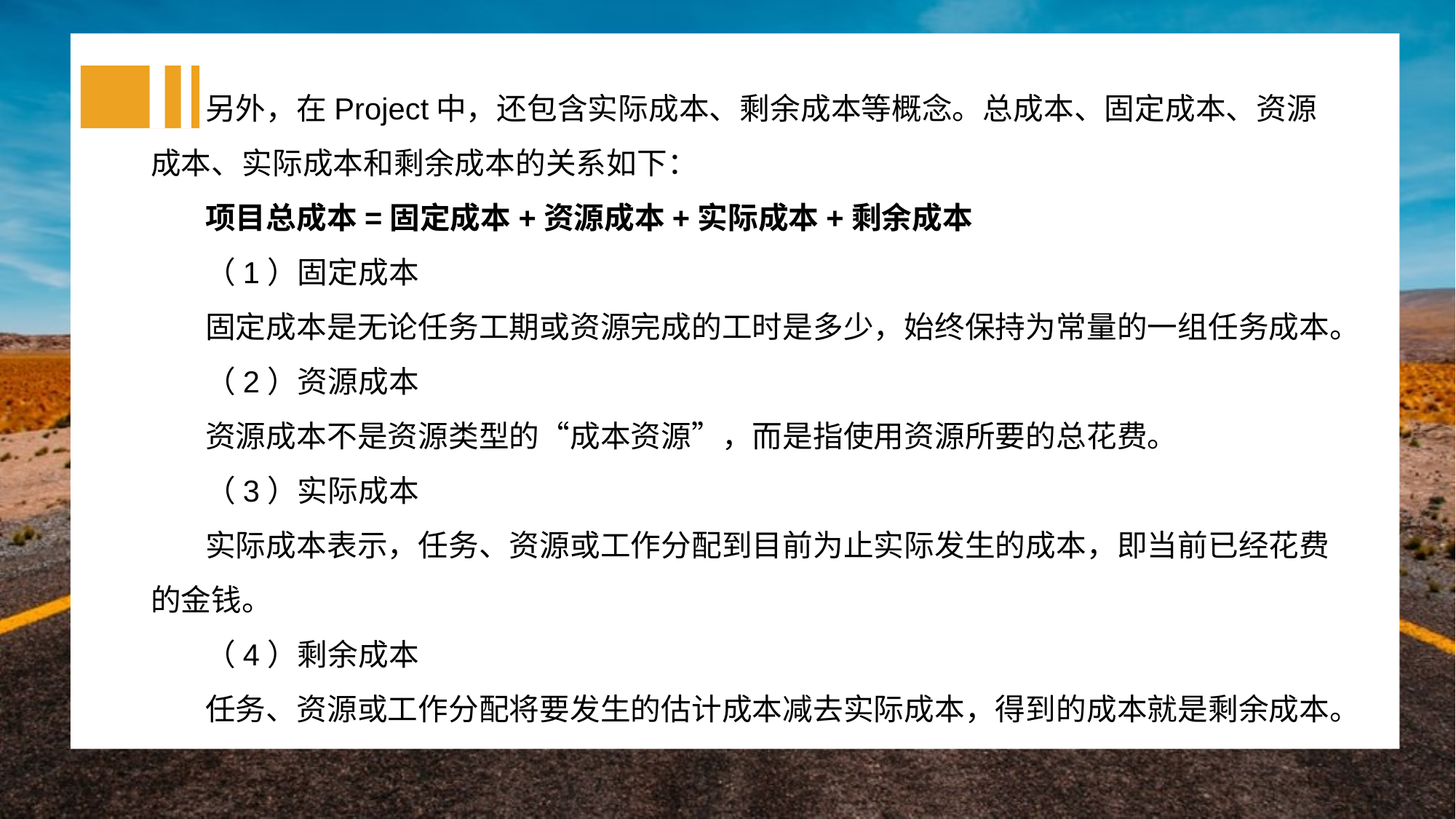

另外，在Project中，还包含实际成本、剩余成本等概念。总成本、固定成本、资源成本、实际成本和剩余成本的关系如下：
项目总成本=固定成本+资源成本+实际成本+剩余成本
（1）固定成本
固定成本是无论任务工期或资源完成的工时是多少，始终保持为常量的一组任务成本。
（2）资源成本
资源成本不是资源类型的“成本资源”，而是指使用资源所要的总花费。
（3）实际成本
实际成本表示，任务、资源或工作分配到目前为止实际发生的成本，即当前已经花费的金钱。
（4）剩余成本
任务、资源或工作分配将要发生的估计成本减去实际成本，得到的成本就是剩余成本。